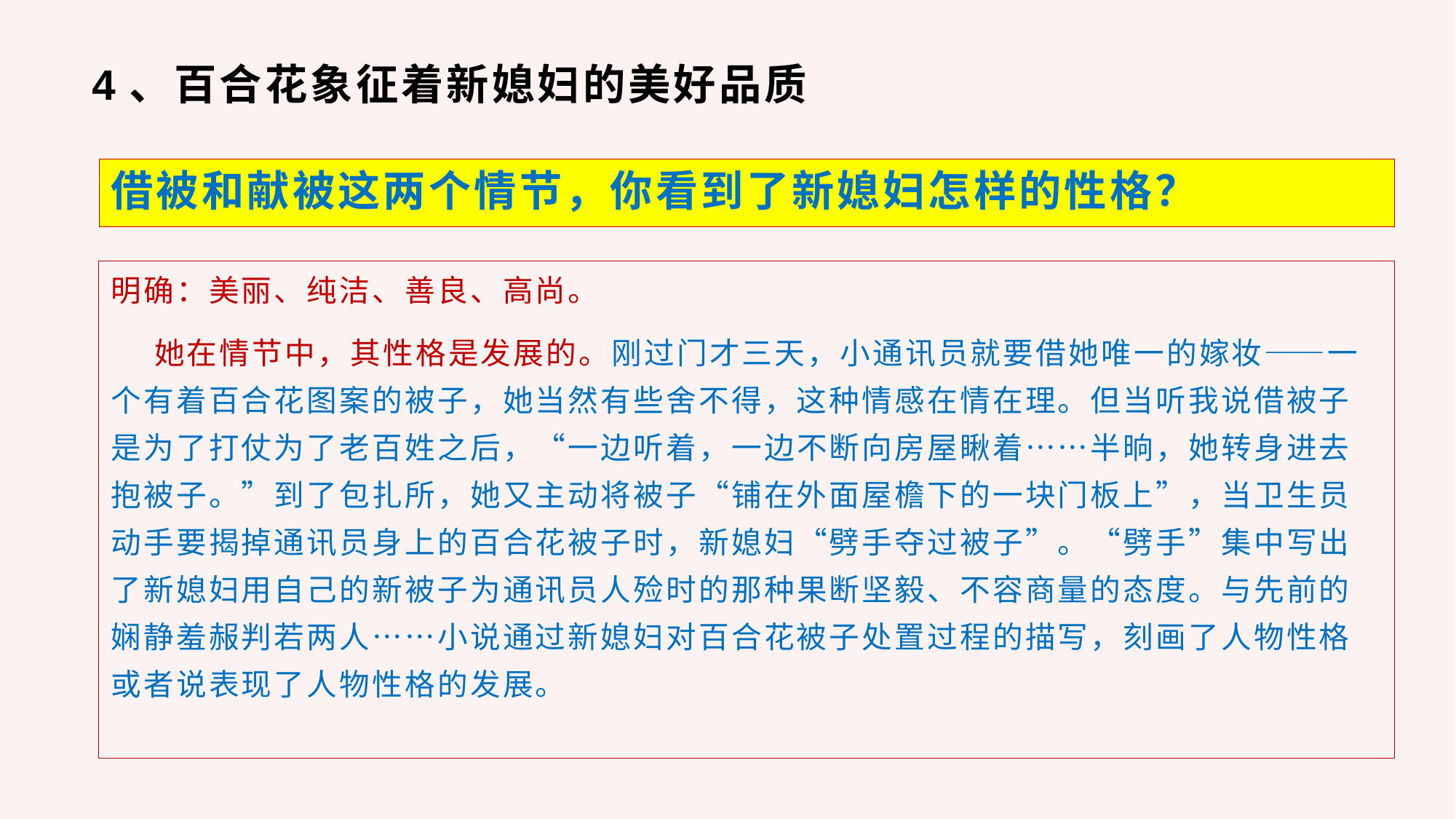

# 4、百合花象征着新媳妇的美好品质
借被和献被这两个情节，你看到了新媳妇怎样的性格？
明确：美丽、纯洁、善良、高尚。
    她在情节中，其性格是发展的。刚过门才三天，小通讯员就要借她唯一的嫁妆——一个有着百合花图案的被子，她当然有些舍不得，这种情感在情在理。但当听我说借被子是为了打仗为了老百姓之后，“一边听着，一边不断向房屋瞅着……半晌，她转身进去抱被子。”到了包扎所，她又主动将被子“铺在外面屋檐下的一块门板上”，当卫生员动手要揭掉通讯员身上的百合花被子时，新媳妇“劈手夺过被子”。“劈手”集中写出了新媳妇用自己的新被子为通讯员人殓时的那种果断坚毅、不容商量的态度。与先前的娴静羞赧判若两人……小说通过新媳妇对百合花被子处置过程的描写，刻画了人物性格或者说表现了人物性格的发展。